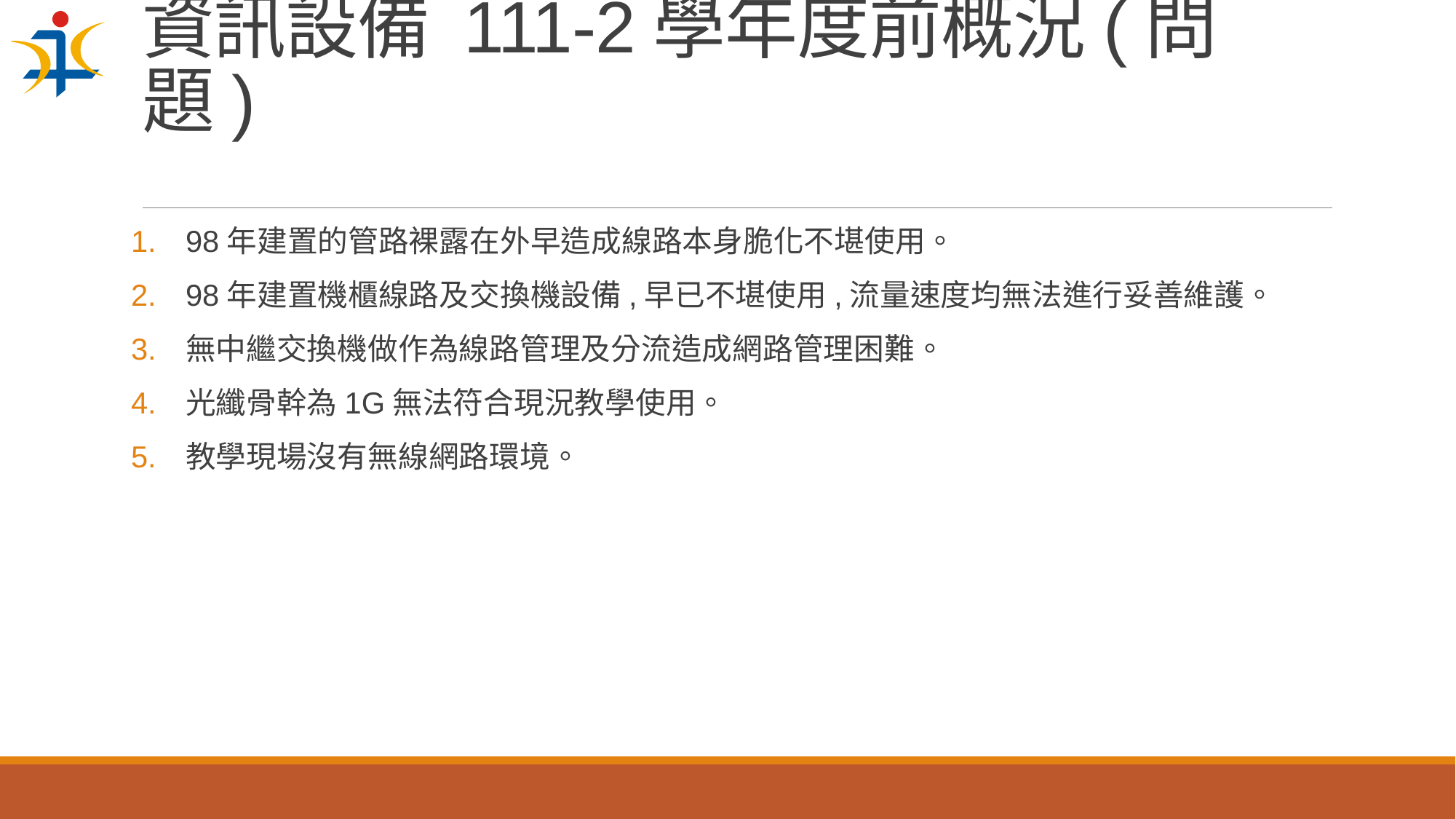

# 資訊設備 111-2學年度前概況(問題)
98年建置的管路裸露在外早造成線路本身脆化不堪使用。
98年建置機櫃線路及交換機設備,早已不堪使用,流量速度均無法進行妥善維護。
無中繼交換機做作為線路管理及分流造成網路管理困難。
光纖骨幹為1G無法符合現況教學使用。
教學現場沒有無線網路環境。